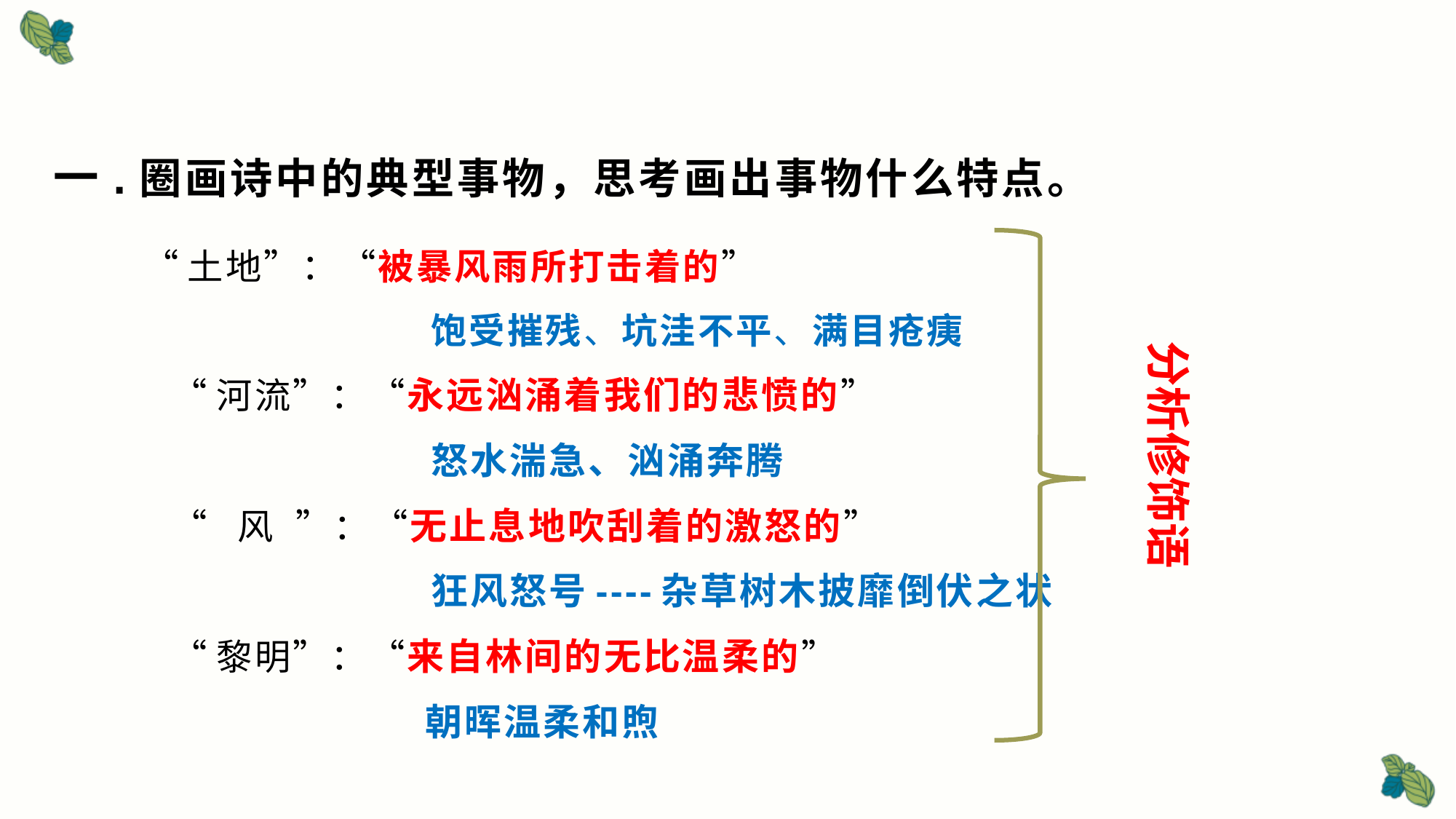

# 一.圈画诗中的典型事物，思考画出事物什么特点。
        “土地”：“被暴风雨所打击着的”
                                饱受摧残、坑洼不平、满目疮痍
        “河流”：“永远汹涌着我们的悲愤的”
                                怒水湍急、汹涌奔腾
        “  风  ”：“无止息地吹刮着的激怒的”
                                狂风怒号----杂草树木披靡倒伏之状
        “黎明”：“来自林间的无比温柔的”
                                朝晖温柔和煦

分析修饰语